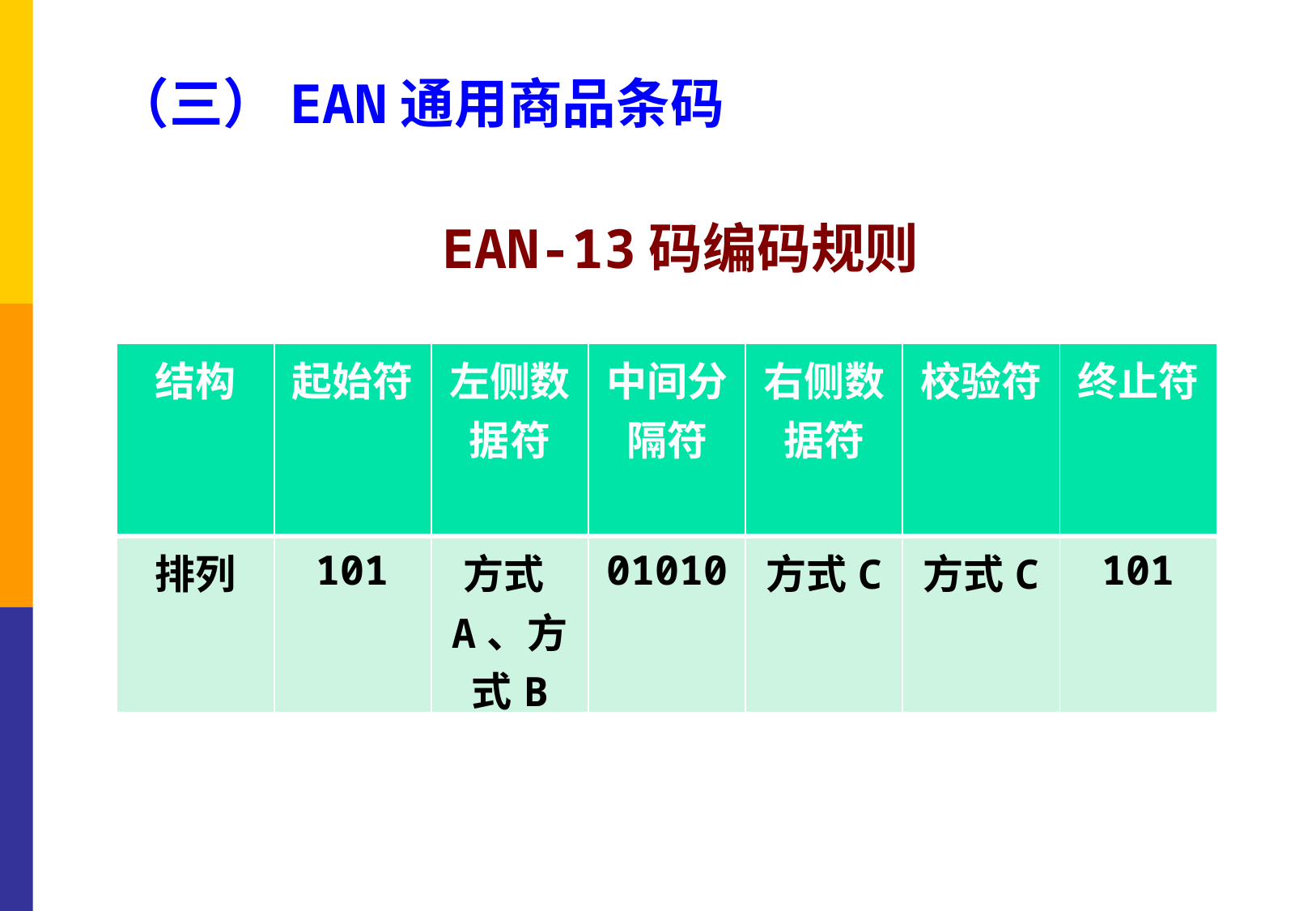

（三）EAN通用商品条码
EAN-13码编码规则
| 结构 | 起始符 | 左侧数据符 | 中间分隔符 | 右侧数据符 | 校验符 | 终止符 |
| --- | --- | --- | --- | --- | --- | --- |
| 排列 | 101 | 方式A、方式B | 01010 | 方式C | 方式C | 101 |